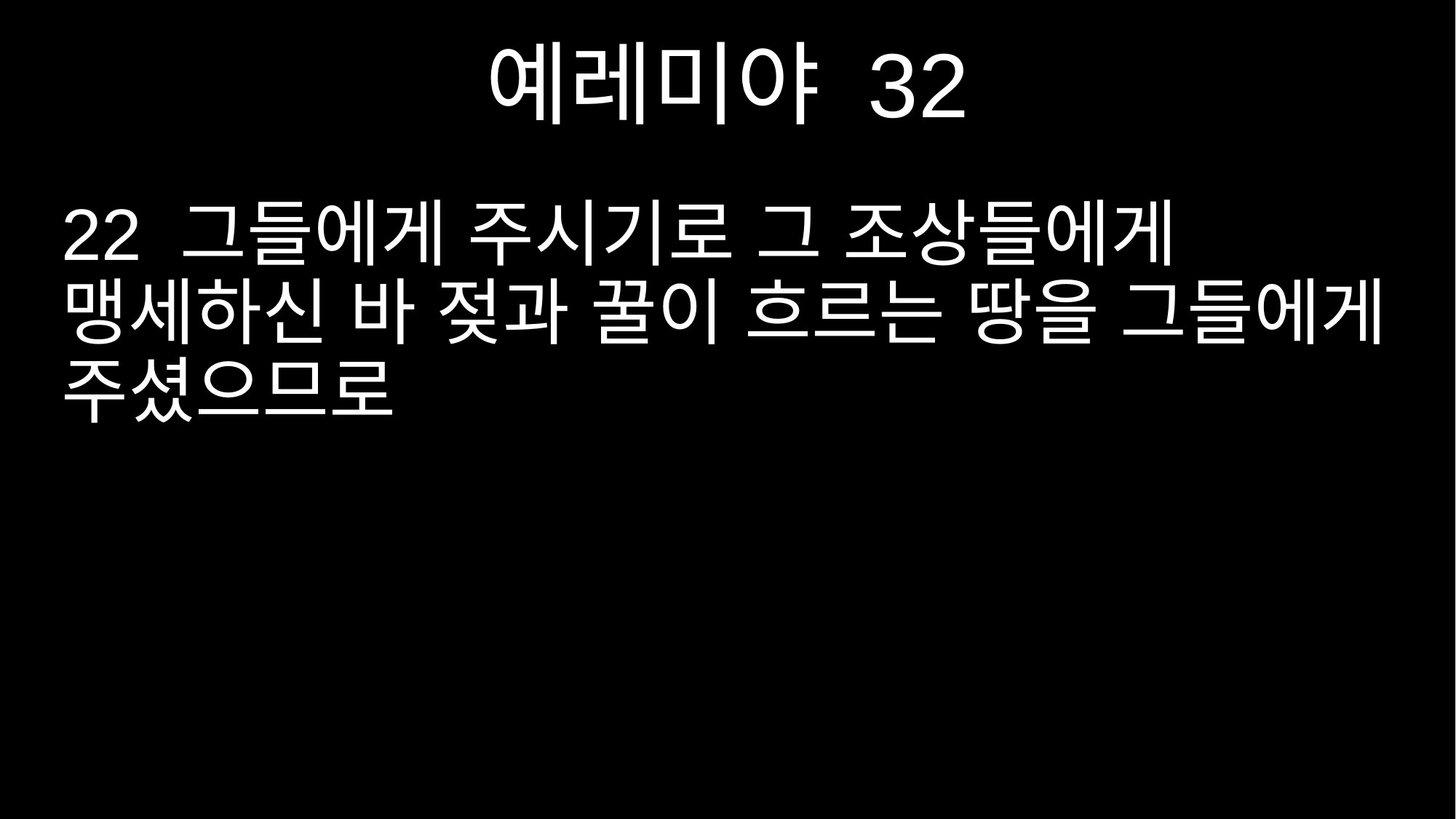

예레미야 32
22 그들에게 주시기로 그 조상들에게 맹세하신 바 젖과 꿀이 흐르는 땅을 그들에게 주셨으므로